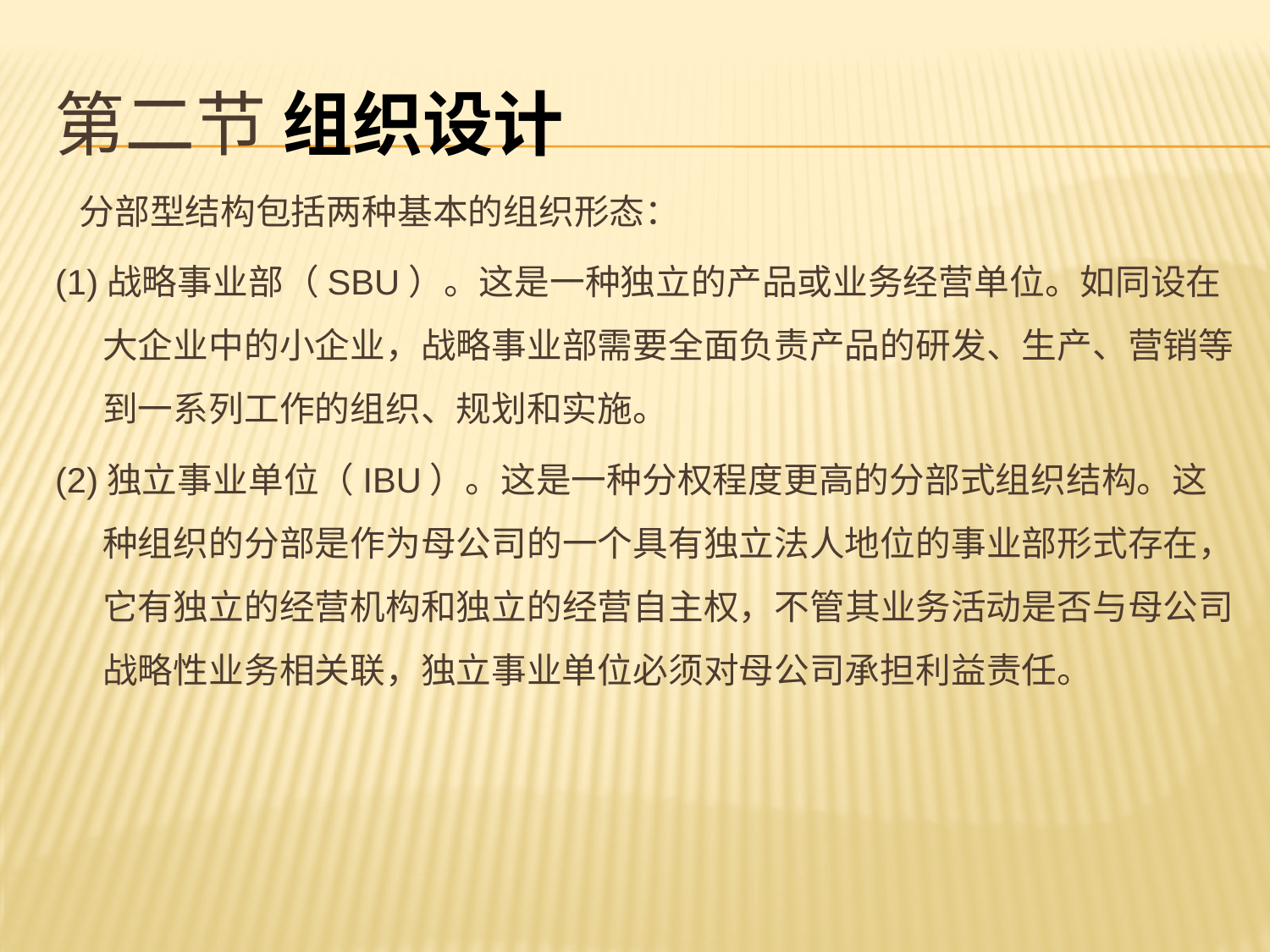

# 第二节 组织设计
   分部型结构包括两种基本的组织形态：
(1)战略事业部（SBU）。这是一种独立的产品或业务经营单位。如同设在大企业中的小企业，战略事业部需要全面负责产品的研发、生产、营销等到一系列工作的组织、规划和实施。
(2)独立事业单位（IBU）。这是一种分权程度更高的分部式组织结构。这种组织的分部是作为母公司的一个具有独立法人地位的事业部形式存在，它有独立的经营机构和独立的经营自主权，不管其业务活动是否与母公司战略性业务相关联，独立事业单位必须对母公司承担利益责任。